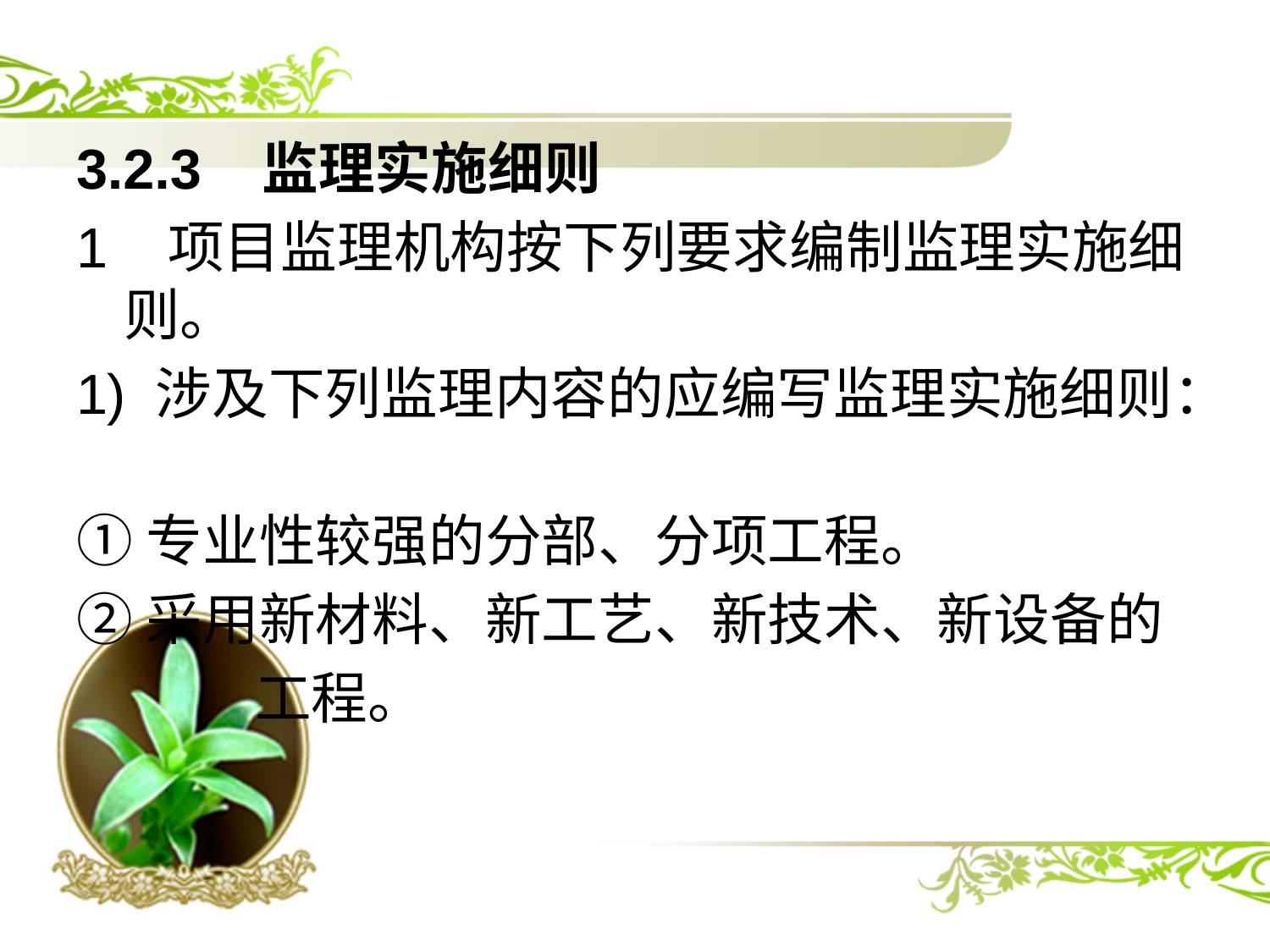

3.2.3   监理实施细则
1   项目监理机构按下列要求编制监理实施细则。
1) 涉及下列监理内容的应编写监理实施细则：
①专业性较强的分部、分项工程。
②采用新材料、新工艺、新技术、新设备的
             工程。